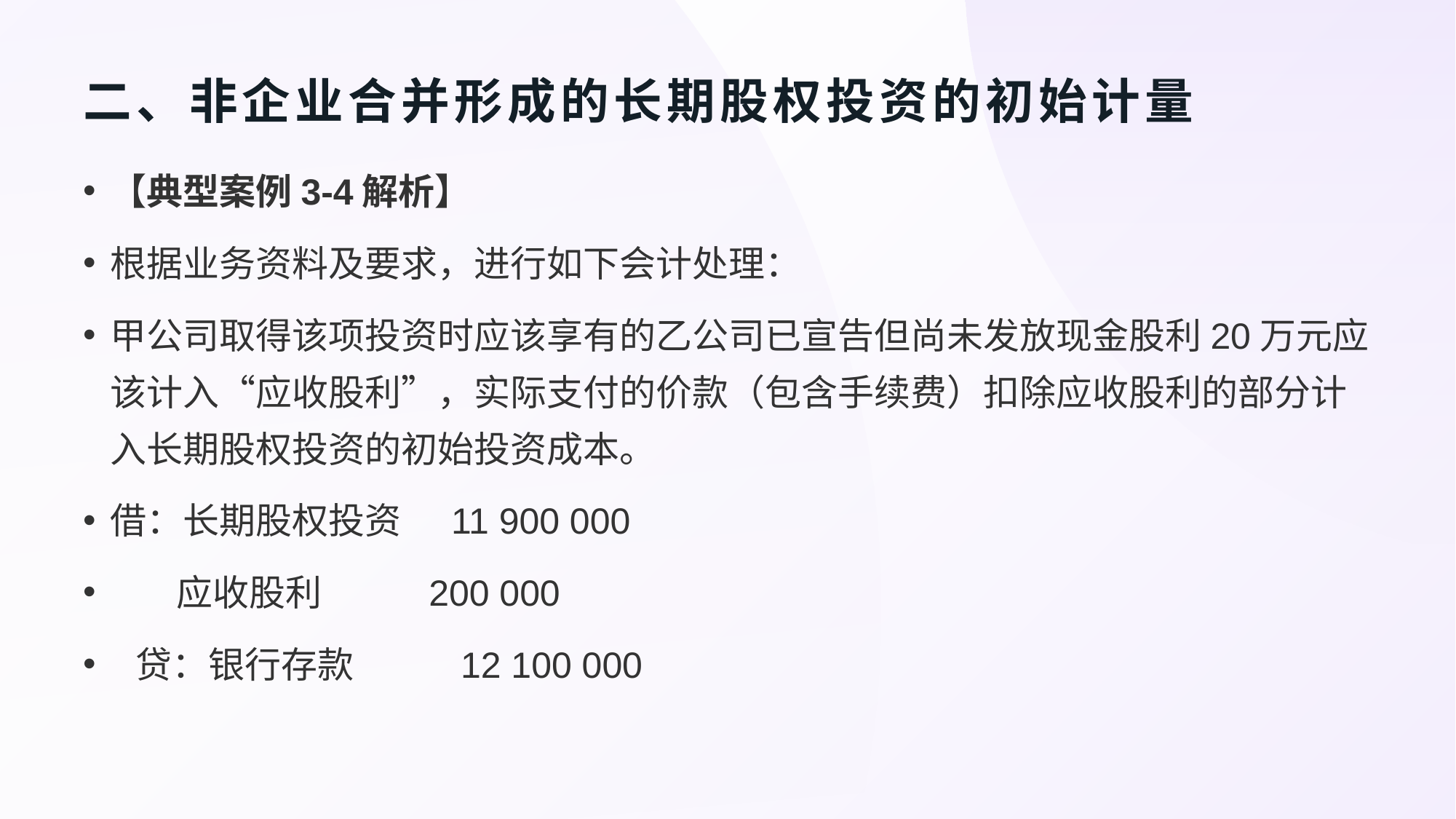

# 二、非企业合并形成的长期股权投资的初始计量
【典型案例3-4解析】
根据业务资料及要求，进行如下会计处理：
甲公司取得该项投资时应该享有的乙公司已宣告但尚未发放现金股利20万元应该计入“应收股利”，实际支付的价款（包含手续费）扣除应收股利的部分计入长期股权投资的初始投资成本。
借：长期股权投资     11 900 000
       应收股利            200 000
  贷：银行存款            12 100 000